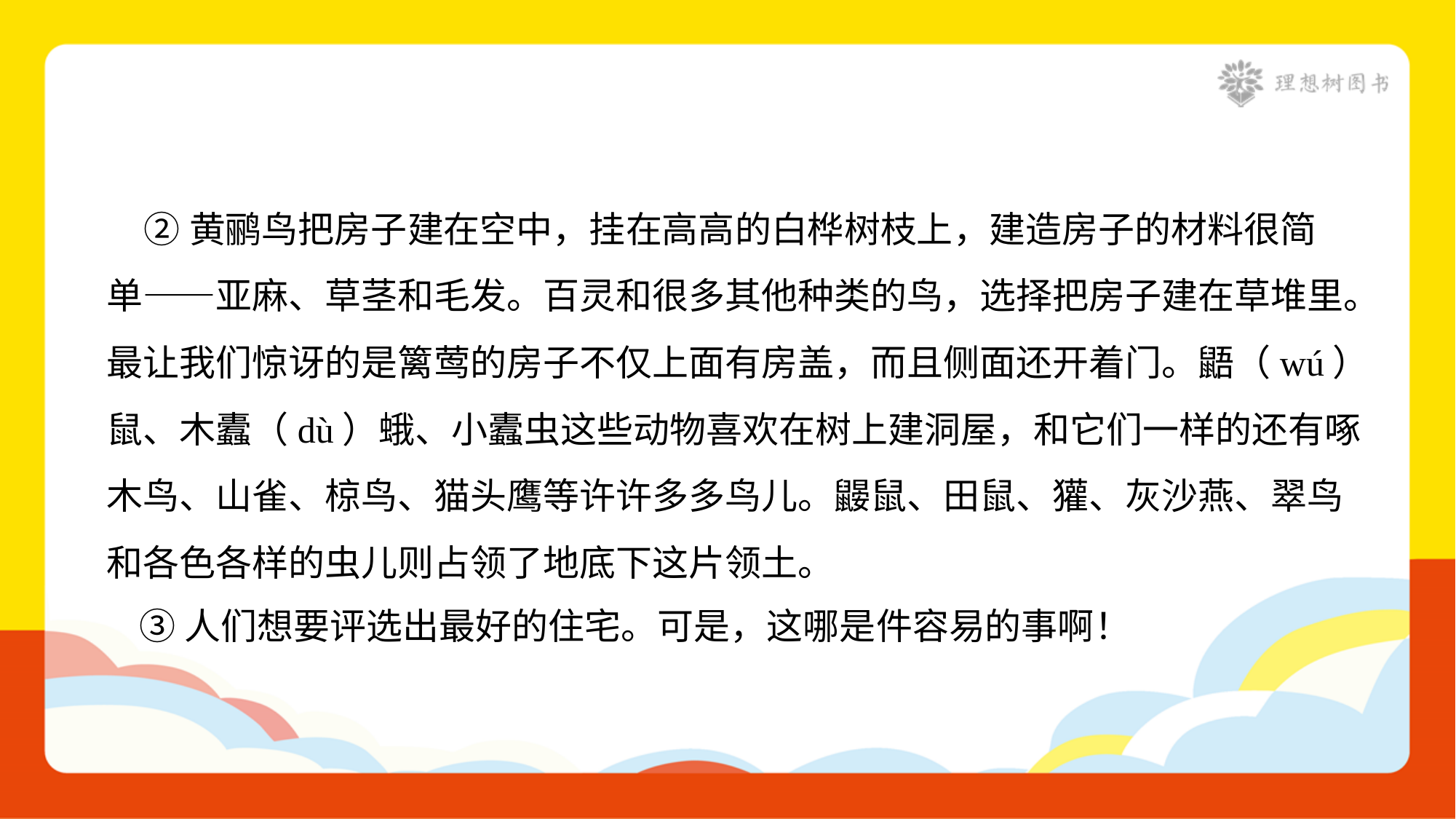

②黄鹂鸟把房子建在空中，挂在高高的白桦树枝上，建造房子的材料很简
单——亚麻、草茎和毛发。百灵和很多其他种类的鸟，选择把房子建在草堆里。
最让我们惊讶的是篱莺的房子不仅上面有房盖，而且侧面还开着门。鼯（wú）
鼠、木蠹（dù）蛾、小蠹虫这些动物喜欢在树上建洞屋，和它们一样的还有啄
木鸟、山雀、椋鸟、猫头鹰等许许多多鸟儿。鼹鼠、田鼠、獾、灰沙燕、翠鸟
和各色各样的虫儿则占领了地底下这片领土。
    ③人们想要评选出最好的住宅。可是，这哪是件容易的事啊！